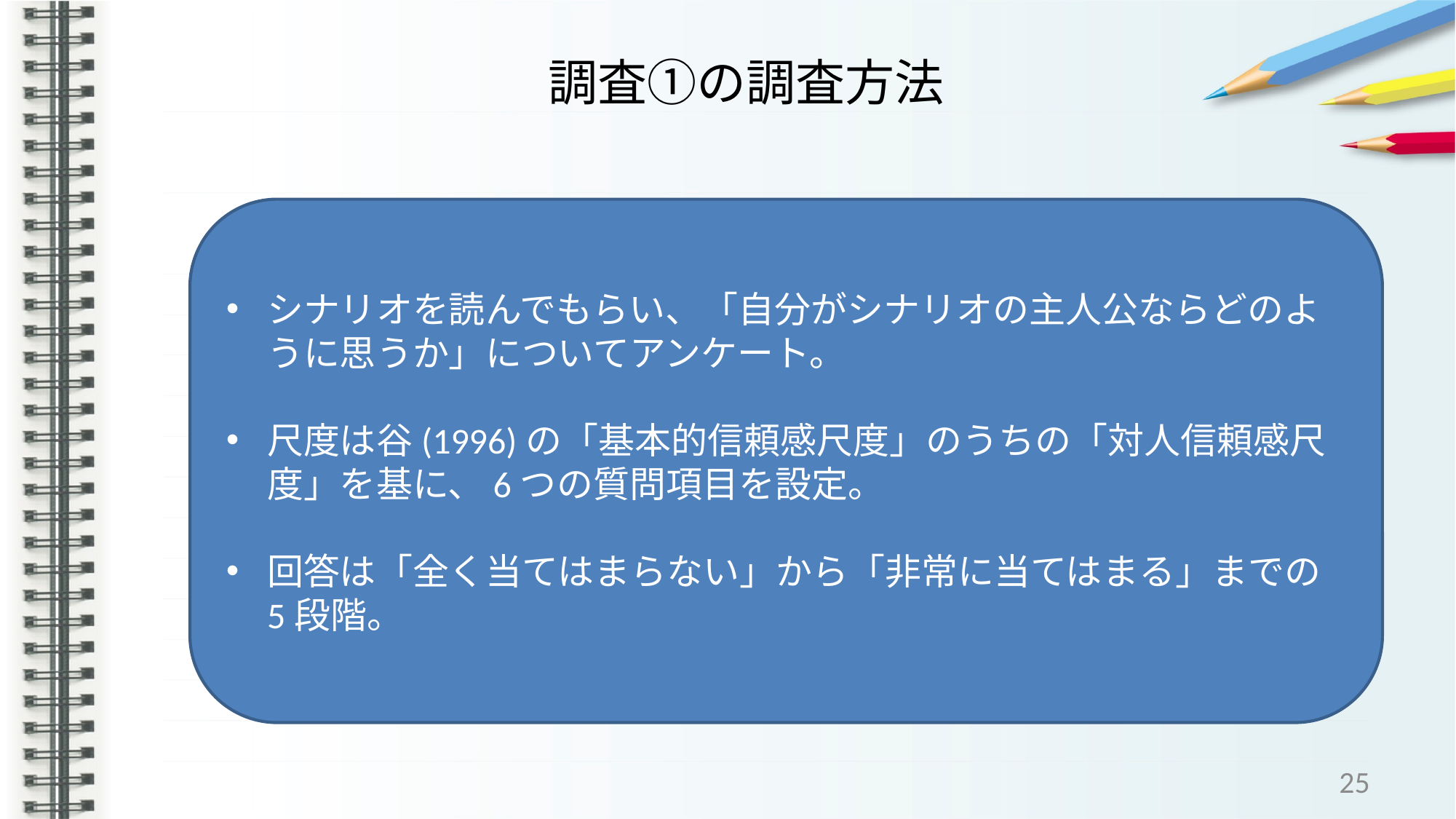

# 調査①の調査方法
シナリオを読んでもらい、「自分がシナリオの主人公ならどのように思うか」についてアンケート。

尺度は谷(1996)の「基本的信頼感尺度」のうちの「対人信頼感尺度」を基に、6つの質問項目を設定。

回答は「全く当てはまらない」から「非常に当てはまる」までの5段階。
25